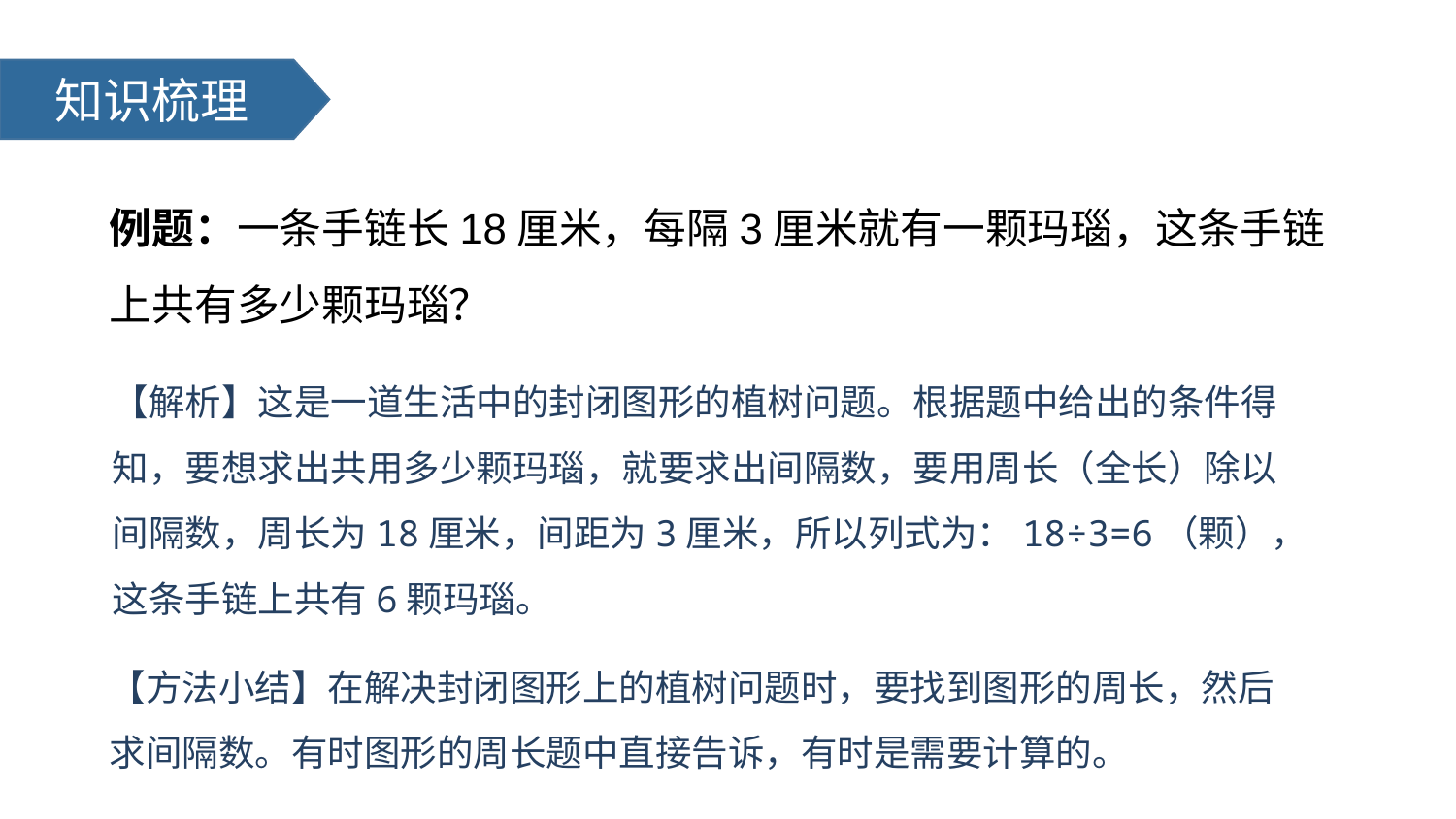

知识梳理
例题：一条手链长18厘米，每隔3厘米就有一颗玛瑙，这条手链上共有多少颗玛瑙？
【解析】这是一道生活中的封闭图形的植树问题。根据题中给出的条件得知，要想求出共用多少颗玛瑙，就要求出间隔数，要用周长（全长）除以间隔数，周长为18厘米，间距为3厘米，所以列式为：18÷3=6（颗），这条手链上共有6颗玛瑙。
【方法小结】在解决封闭图形上的植树问题时，要找到图形的周长，然后求间隔数。有时图形的周长题中直接告诉，有时是需要计算的。